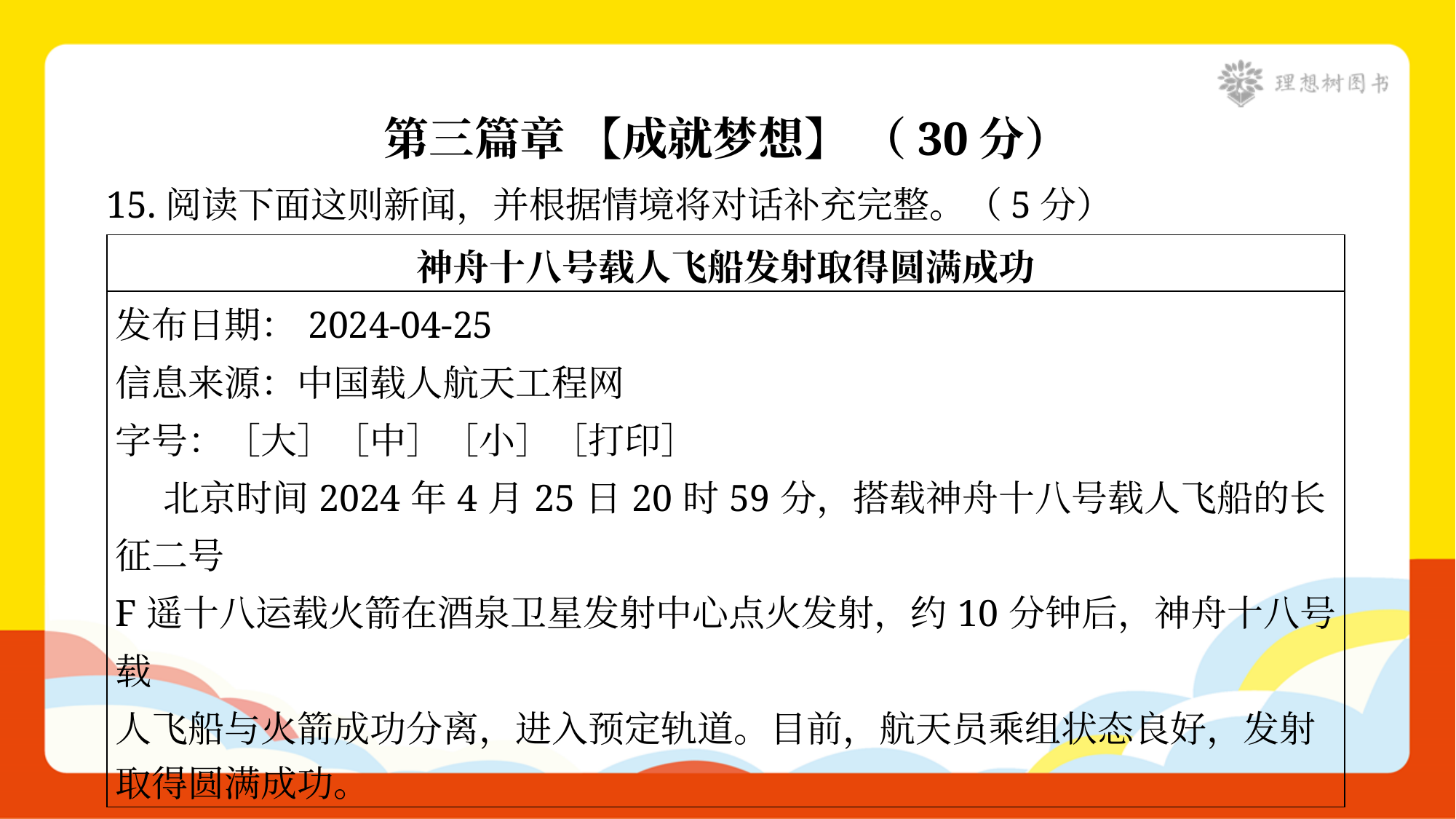

第三篇章 【成就梦想】 （30分）
15.阅读下面这则新闻，并根据情境将对话补充完整。（5分）
| 神舟十八号载人飞船发射取得圆满成功 |
| --- |
| 发布日期：2024-04-25 信息来源：中国载人航天工程网 字号：［大］［中］［小］［打印］ 北京时间2024年4月25日20时59分，搭载神舟十八号载人飞船的长征二号 F遥十八运载火箭在酒泉卫星发射中心点火发射，约10分钟后，神舟十八号载 人飞船与火箭成功分离，进入预定轨道。目前，航天员乘组状态良好，发射 取得圆满成功。 |